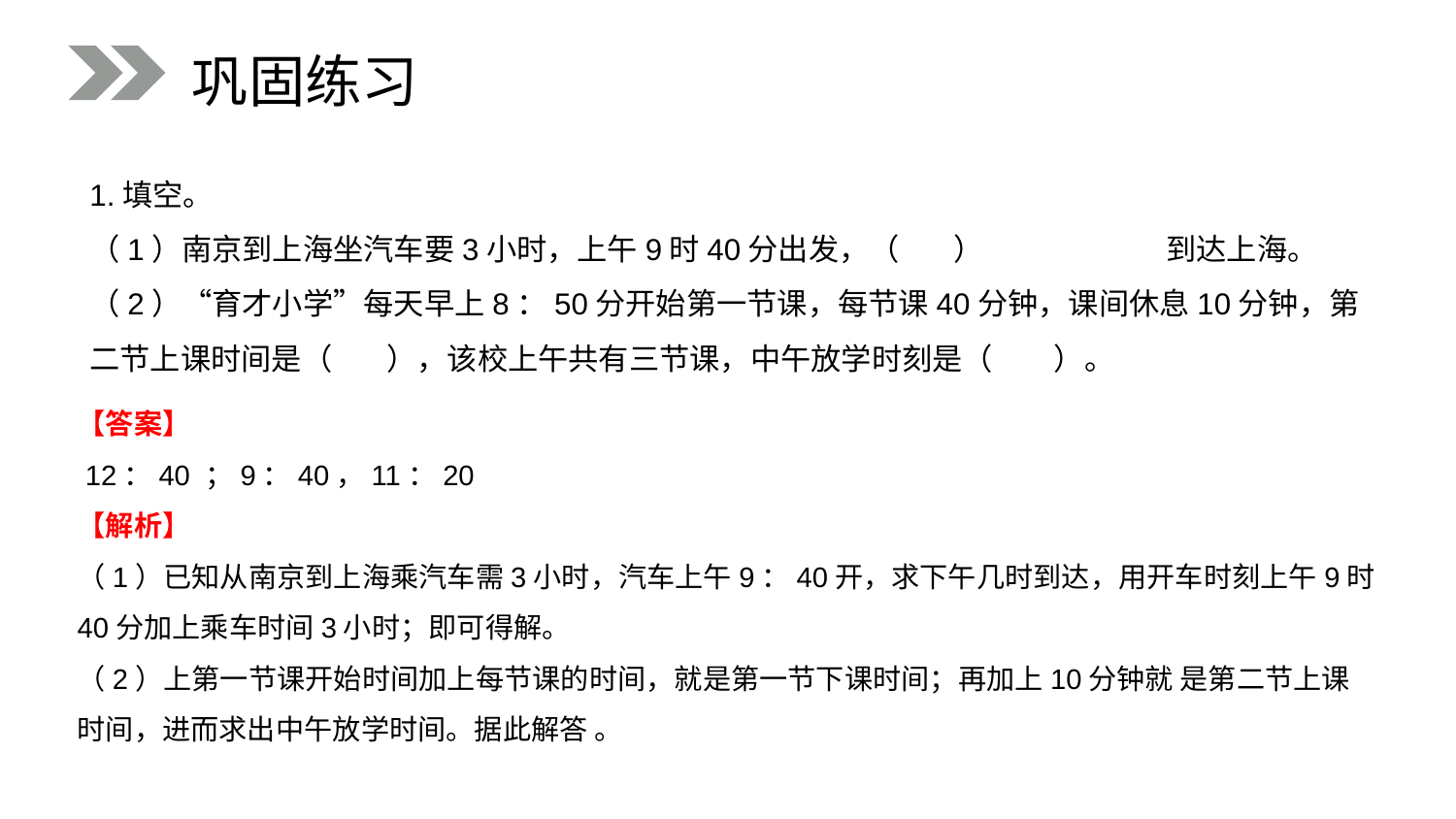

巩固练习
1.填空。
（1）南京到上海坐汽车要3小时，上午9时40分出发，（        ）　　　　　　到达上海。
（2）“育才小学”每天早上8：50分开始第一节课，每节课40分钟，课间休息10分钟，第二节上课时间是（        ），该校上午共有三节课，中午放学时刻是（         ）。
【答案】
 12：40 ；9：40，11：20
【解析】
（1）已知从南京到上海乘汽车需3小时，汽车上午9：40开，求下午几时到达，用开车时刻上午9时40分加上乘车时间3小时；即可得解。
（2）上第一节课开始时间加上每节课的时间，就是第一节下课时间；再加上10分钟就 是第二节上课时间，进而求出中午放学时间。据此解答 。